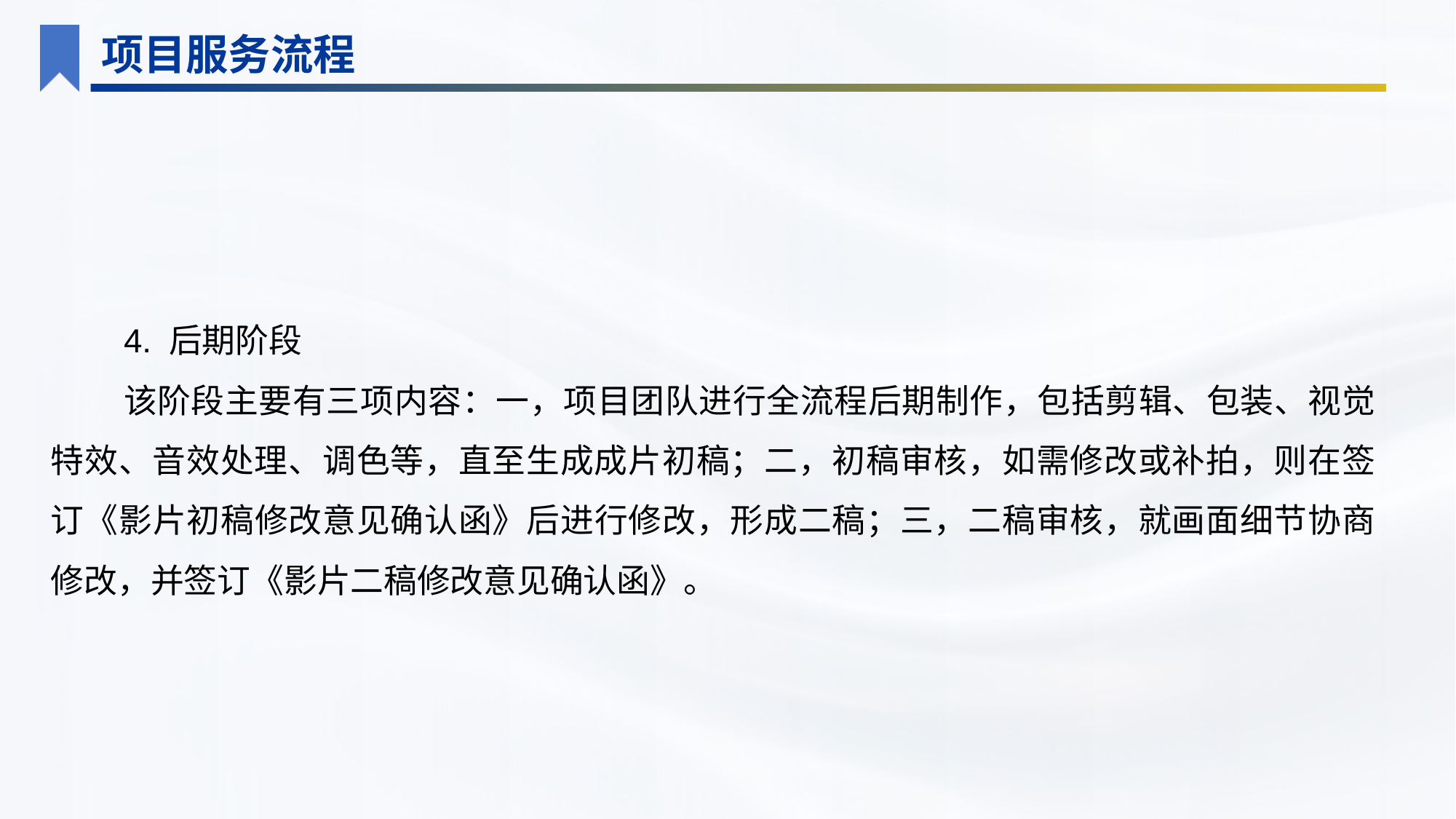

项目服务流程
4. 后期阶段
该阶段主要有三项内容：一，项目团队进行全流程后期制作，包括剪辑、包装、视觉特效、音效处理、调色等，直至生成成片初稿；二，初稿审核，如需修改或补拍，则在签订《影片初稿修改意见确认函》后进行修改，形成二稿；三，二稿审核，就画面细节协商修改，并签订《影片二稿修改意见确认函》。